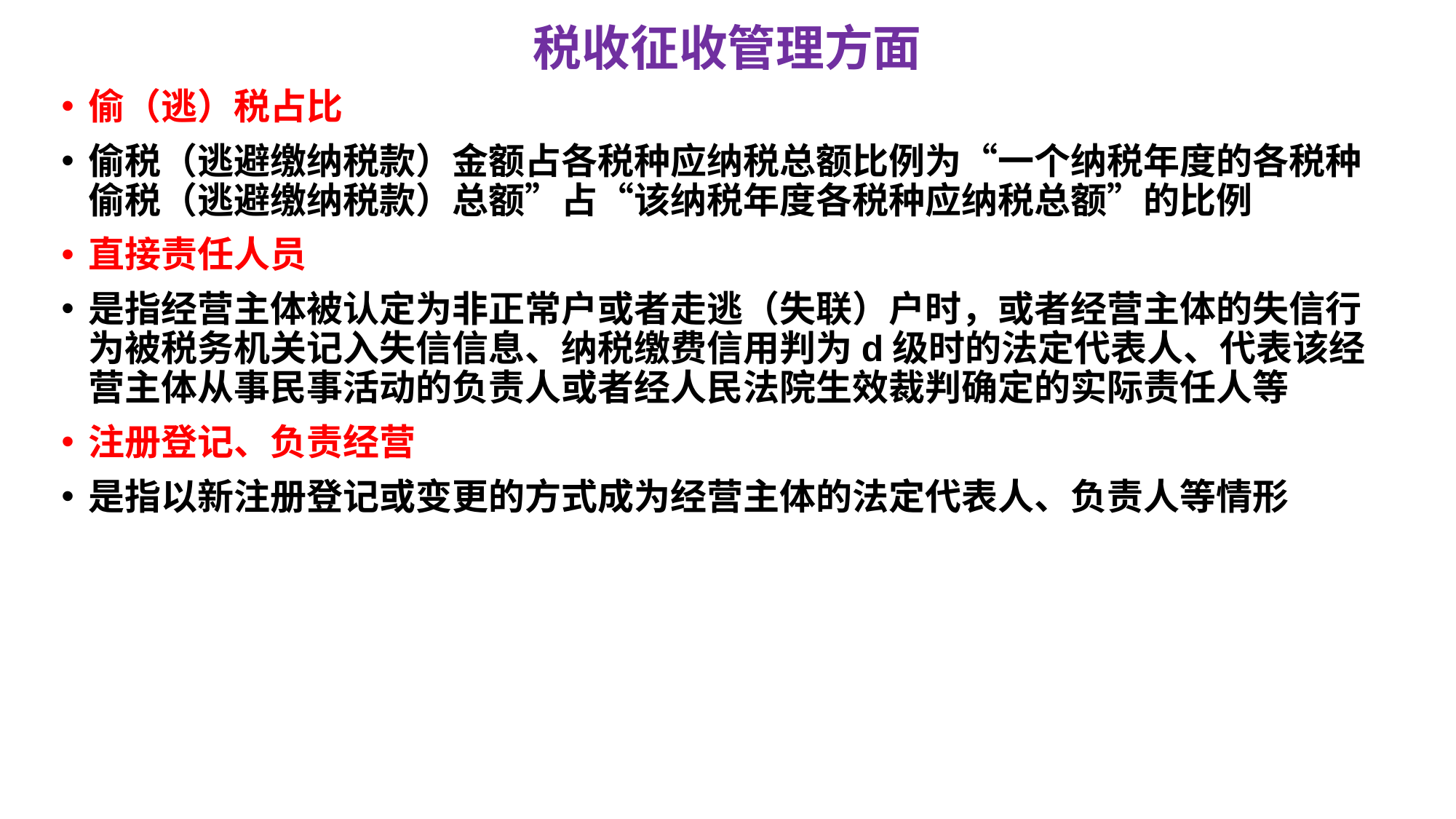

# 税收征收管理方面
偷（逃）税占比
偷税（逃避缴纳税款）金额占各税种应纳税总额比例为“一个纳税年度的各税种偷税（逃避缴纳税款）总额”占“该纳税年度各税种应纳税总额”的比例
直接责任人员
是指经营主体被认定为非正常户或者走逃（失联）户时，或者经营主体的失信行为被税务机关记入失信信息、纳税缴费信用判为d级时的法定代表人、代表该经营主体从事民事活动的负责人或者经人民法院生效裁判确定的实际责任人等
注册登记、负责经营
是指以新注册登记或变更的方式成为经营主体的法定代表人、负责人等情形